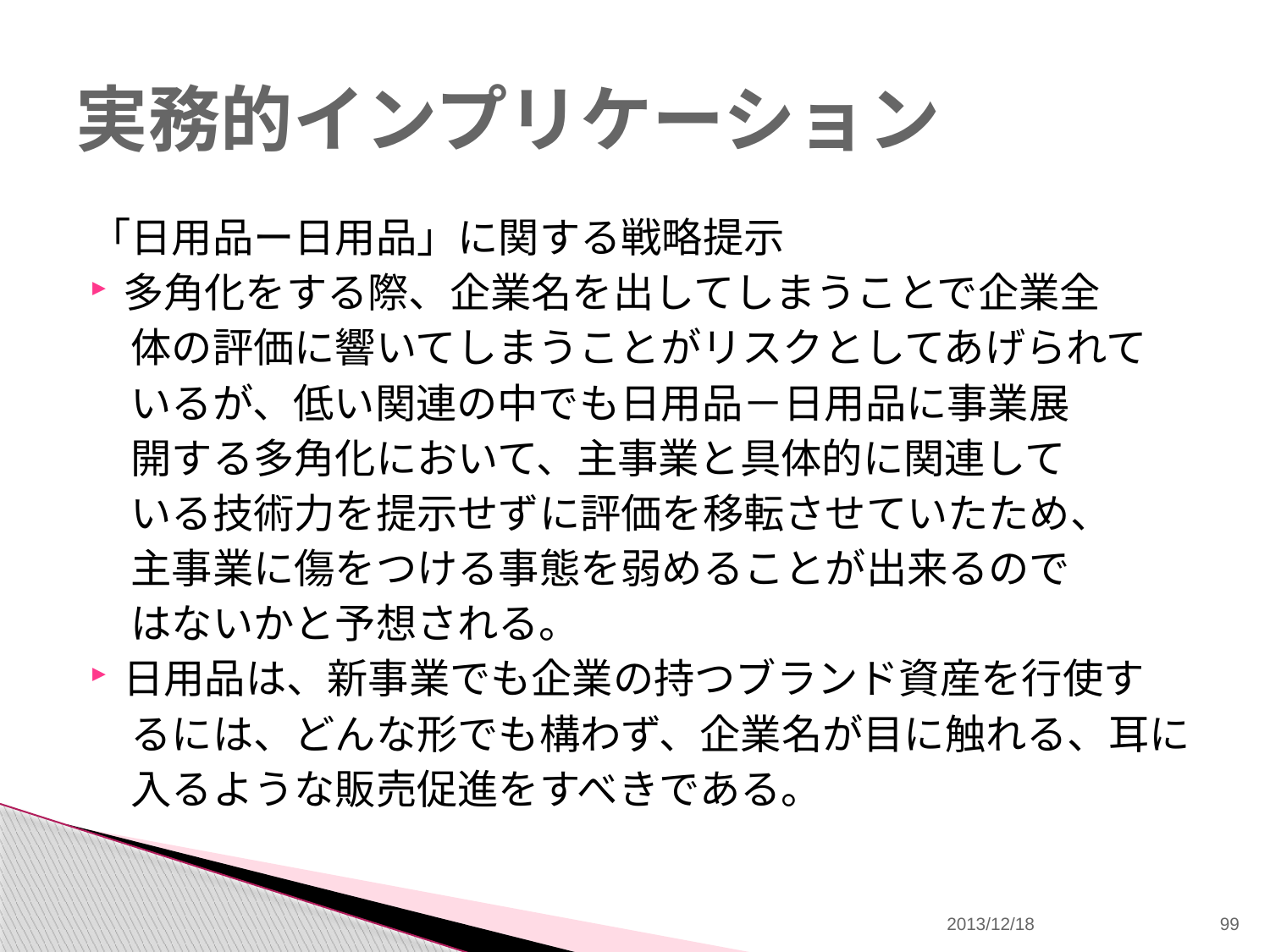

# 実務的インプリケーション
「日用品ー日用品」に関する戦略提示
多角化をする際、企業名を出してしまうことで企業全
　体の評価に響いてしまうことがリスクとしてあげられて
　いるが、低い関連の中でも日用品－日用品に事業展
　開する多角化において、主事業と具体的に関連して
　いる技術力を提示せずに評価を移転させていたため、
　主事業に傷をつける事態を弱めることが出来るので
　はないかと予想される。
日用品は、新事業でも企業の持つブランド資産を行使す
　るには、どんな形でも構わず、企業名が目に触れる、耳に
　入るような販売促進をすべきである。

2013/12/18
99